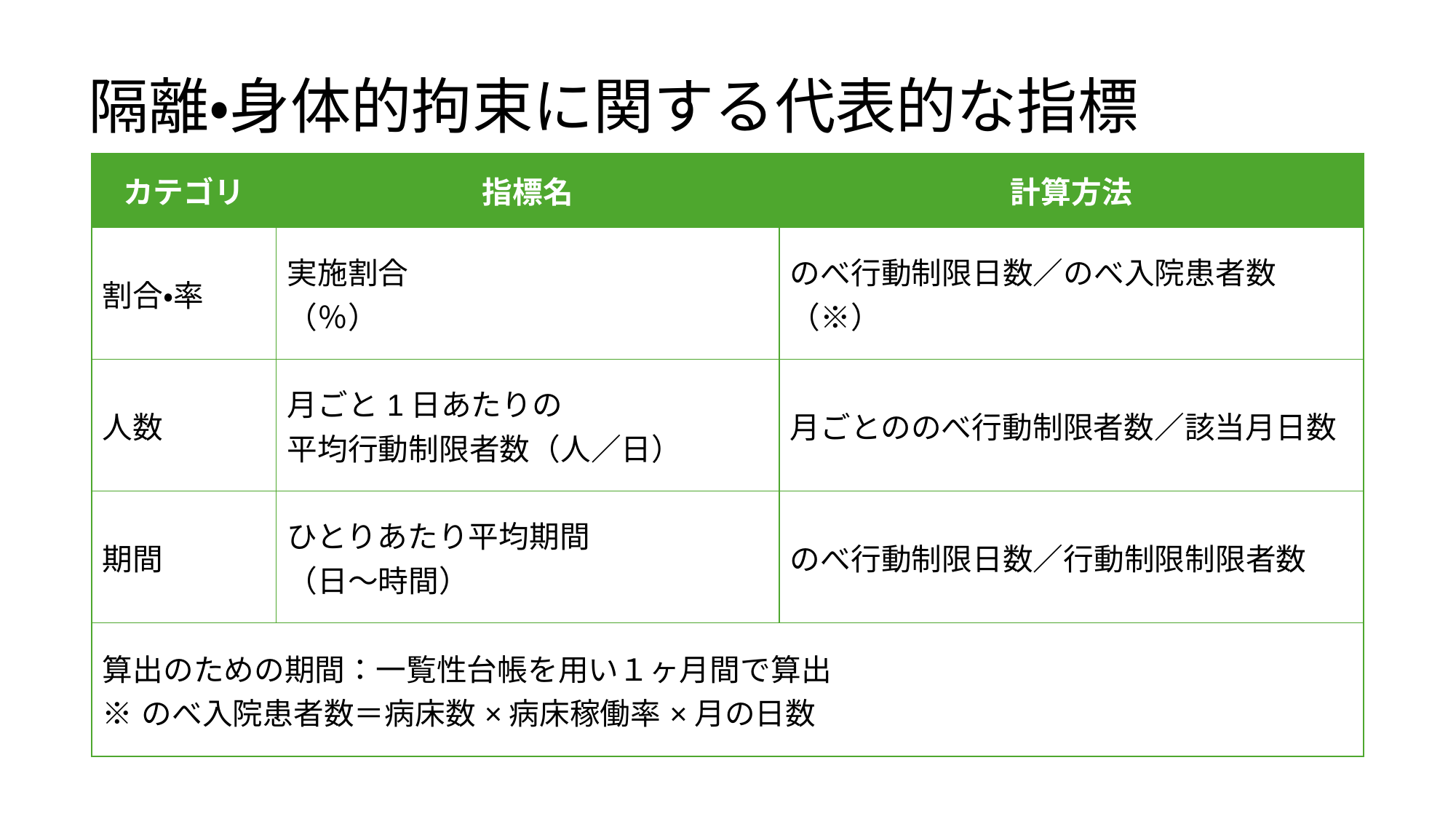

隔離・身体的拘束に関する代表的な指標
| カテゴリ | 指標名 | 計算方法 |
| --- | --- | --- |
| 割合・率 | 実施割合 （％） | のべ行動制限日数／のべ入院患者数（※） |
| 人数 | 月ごと1日あたりの 平均行動制限者数（人／日） | 月ごとののべ行動制限者数／該当月日数 |
| 期間 | ひとりあたり平均期間 （日～時間） | のべ行動制限日数／行動制限制限者数 |
| 算出のための期間：一覧性台帳を用い１ヶ月間で算出 ※のべ入院患者数＝病床数×病床稼働率×月の日数 |  |  |